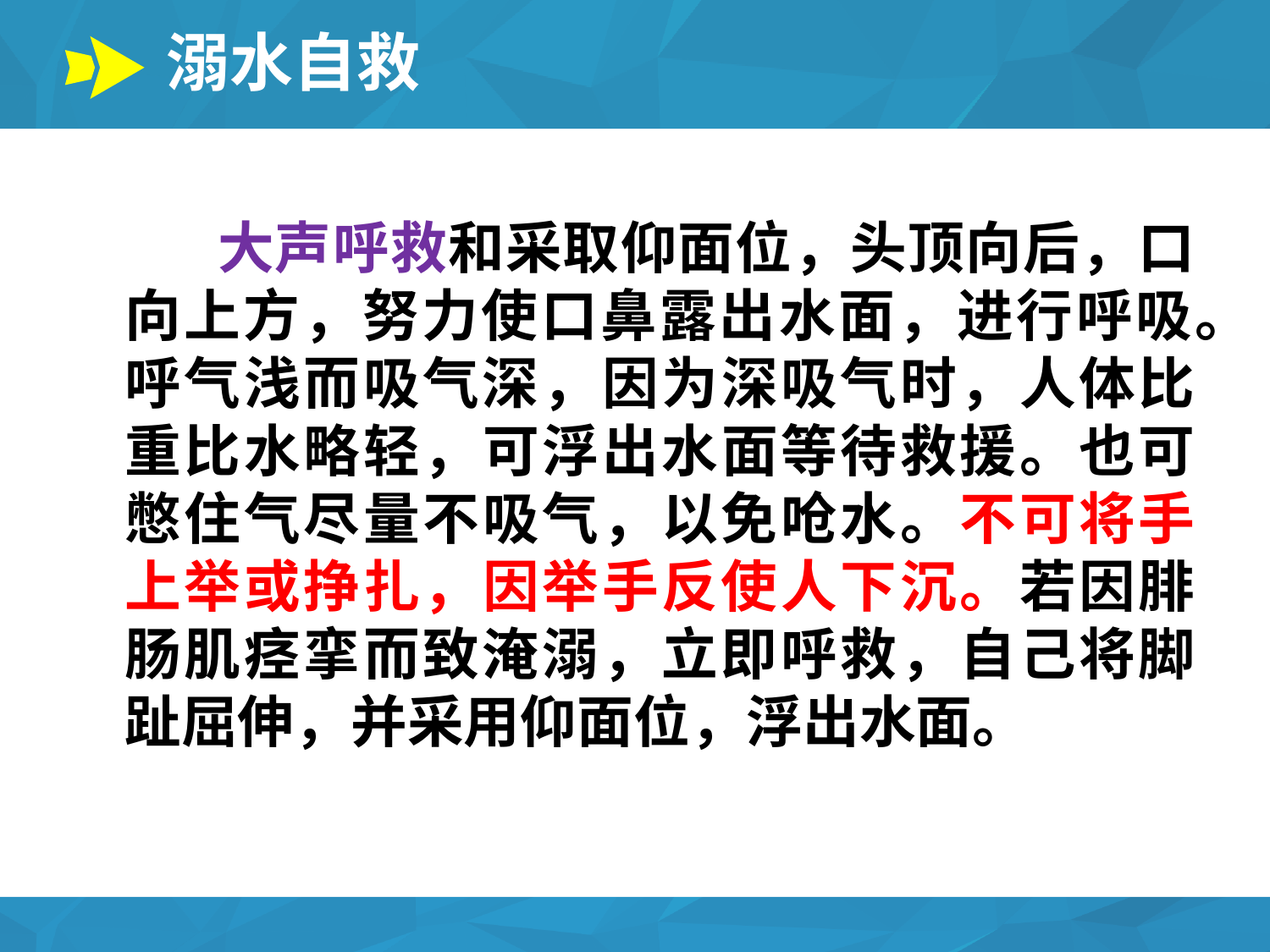

溺水自救
         大声呼救和采取仰面位，头顶向后，口向上方，努力使口鼻露出水面，进行呼吸。呼气浅而吸气深，因为深吸气时，人体比重比水略轻，可浮出水面等待救援。也可憋住气尽量不吸气，以免呛水。不可将手上举或挣扎，因举手反使人下沉。若因腓肠肌痉挛而致淹溺，立即呼救，自己将脚趾屈伸，并采用仰面位，浮出水面。